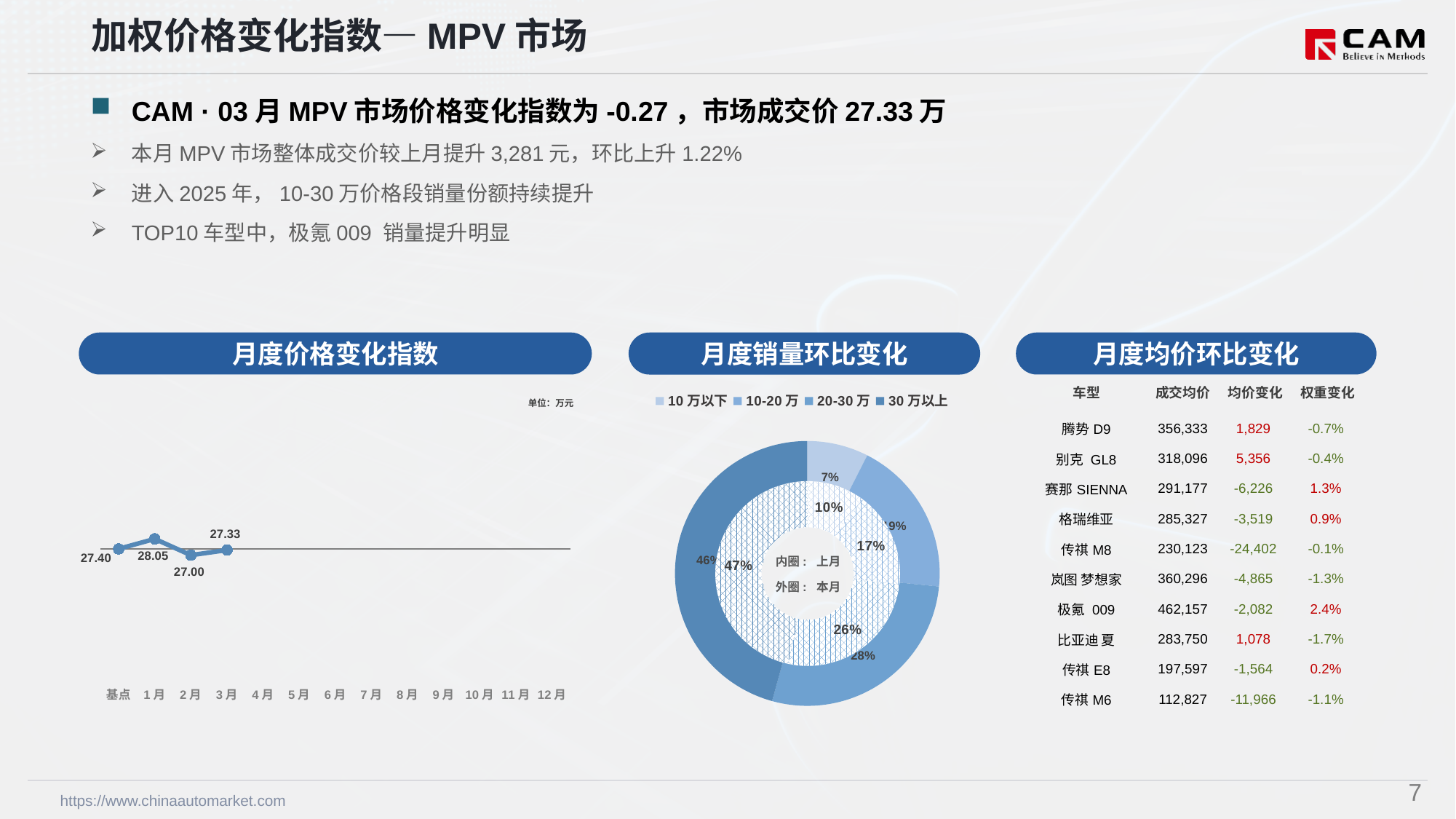

加权价格变化指数—MPV市场
CAM · 03月MPV市场价格变化指数为-0.27，市场成交价27.33万
本月MPV市场整体成交价较上月提升3,281元，环比上升1.22%
进入2025年，10-30万价格段销量份额持续提升
TOP10车型中，极氪009 销量提升明显
月度价格变化指数

月度均价环比变化

月度销量环比变化

| 车型 | 成交均价 | 均价变化 | 权重变化 |
| --- | --- | --- | --- |
| 腾势D9 | 356,333 | 1,829 | -0.7% |
| 别克 GL8 | 318,096 | 5,356 | -0.4% |
| 赛那SIENNA | 291,177 | -6,226 | 1.3% |
| 格瑞维亚 | 285,327 | -3,519 | 0.9% |
| 传祺M8 | 230,123 | -24,402 | -0.1% |
| 岚图 梦想家 | 360,296 | -4,865 | -1.3% |
| 极氪 009 | 462,157 | -2,082 | 2.4% |
| 比亚迪 夏 | 283,750 | 1,078 | -1.7% |
| 传祺E8 | 197,597 | -1,564 | 0.2% |
| 传祺M6 | 112,827 | -11,966 | -1.1% |

### Chart

| Category | Y2024 |
|---|---|
| 基点 | 0.0 |
| 1月 | 2.35 |
| 2月 | -1.47 |
| 3月 | -0.27 |
| 4月 | None |
| 5月 | None |
| 6月 | None |
| 7月 | None |
| 8月 | None |
| 9月 | None |
| 10月 | None |
| 11月 | None |
| 12月 | None |

### Chart

| Category | 销量 |
|---|---|
| 10万以下 | 5680.0 |
| 10-20万 | 14485.0 |
| 20-30万 | 21019.0 |
| 30万以上 | 34671.0 |
单位：万元

### Chart

| Category | 销量 |
|---|---|
| 10万以下 | 5112.0 |
| 10-20万 | 8599.0 |
| 20-30万 | 13467.0 |
| 30万以上 | 23714.0 |
内圈:  上月
外圈:  本月
7